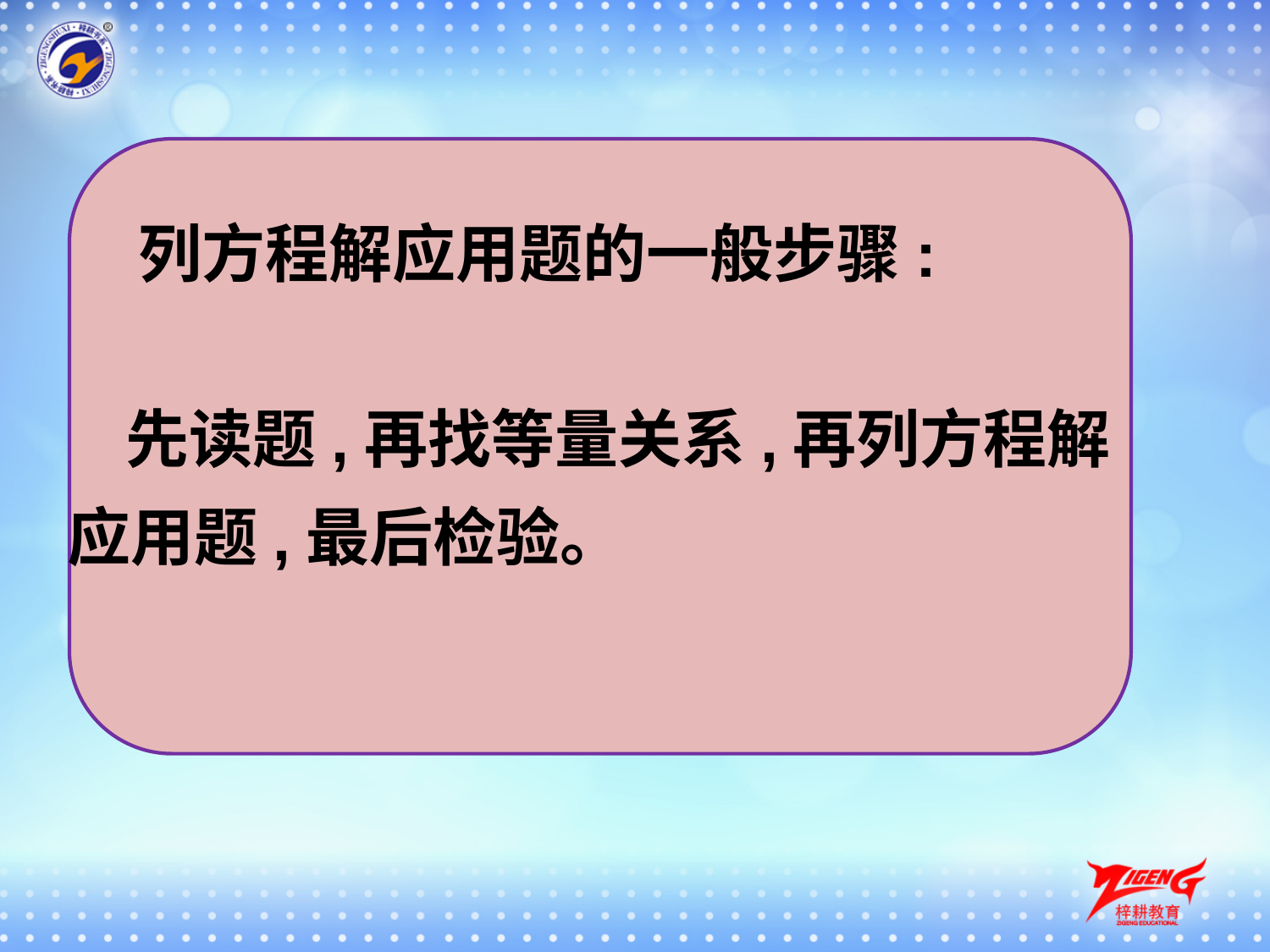

列方程解应用题的一般步骤:
   先读题,再找等量关系,再列方程解
应用题,最后检验。